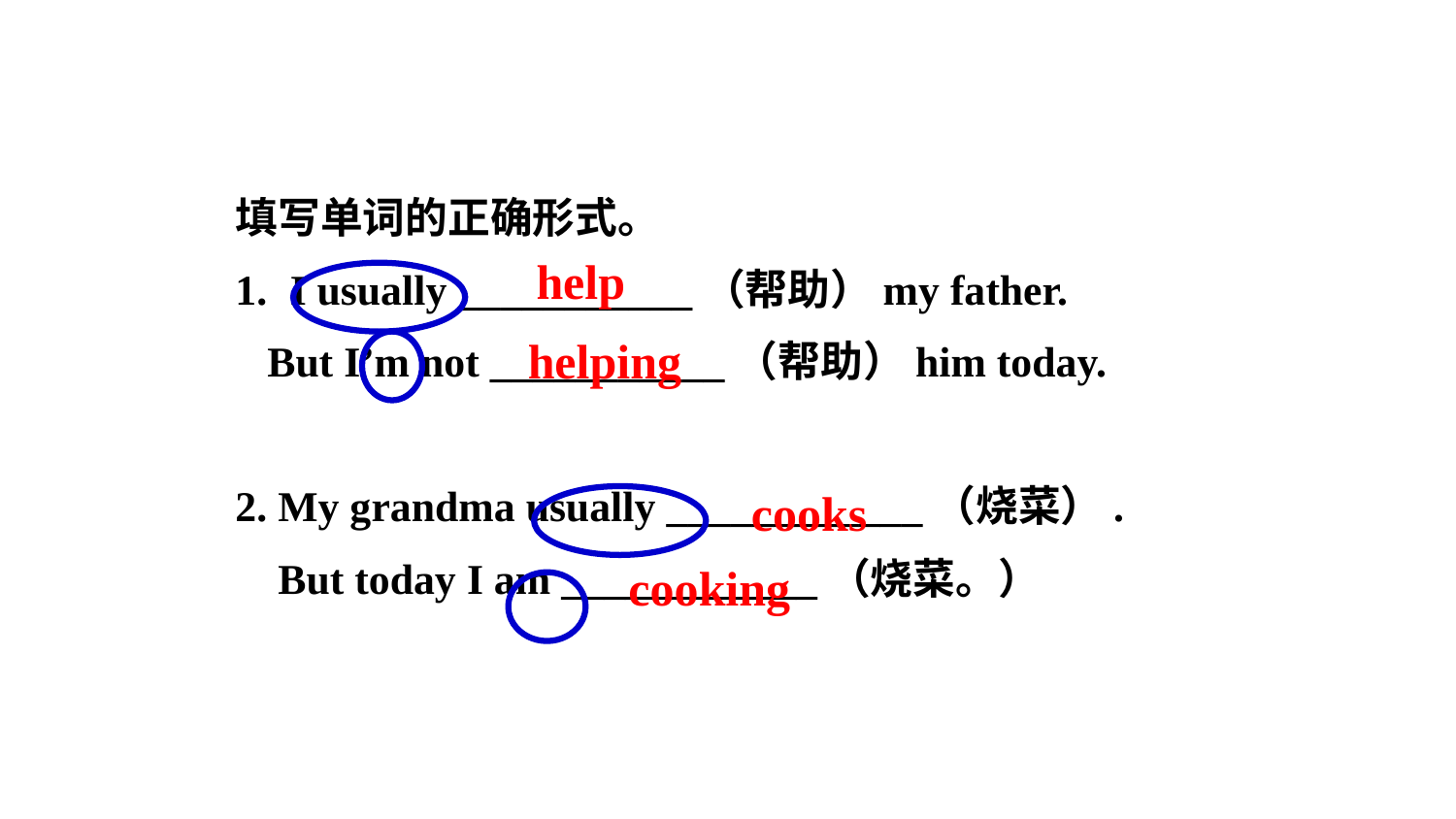

填写单词的正确形式。
I usually ___________（帮助）my father.
   But I’m not ___________（帮助）him today.

2. My grandma usually ____________（烧菜）.
    But today I am ____________（烧菜。）
help

helping

cooks

cooking